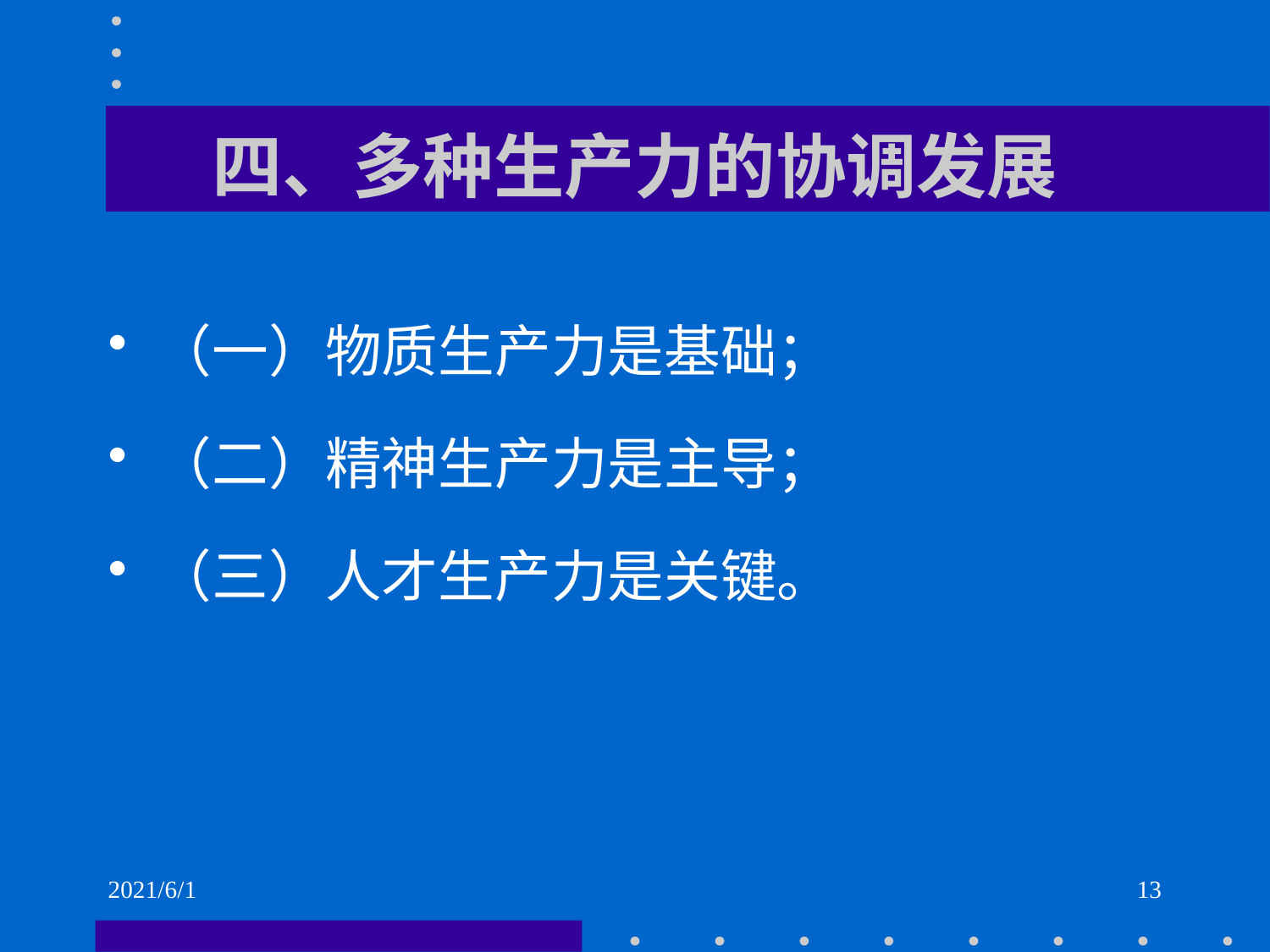

# 四、多种生产力的协调发展
（一）物质生产力是基础；
（二）精神生产力是主导；
（三）人才生产力是关键。
2021/6/1
13